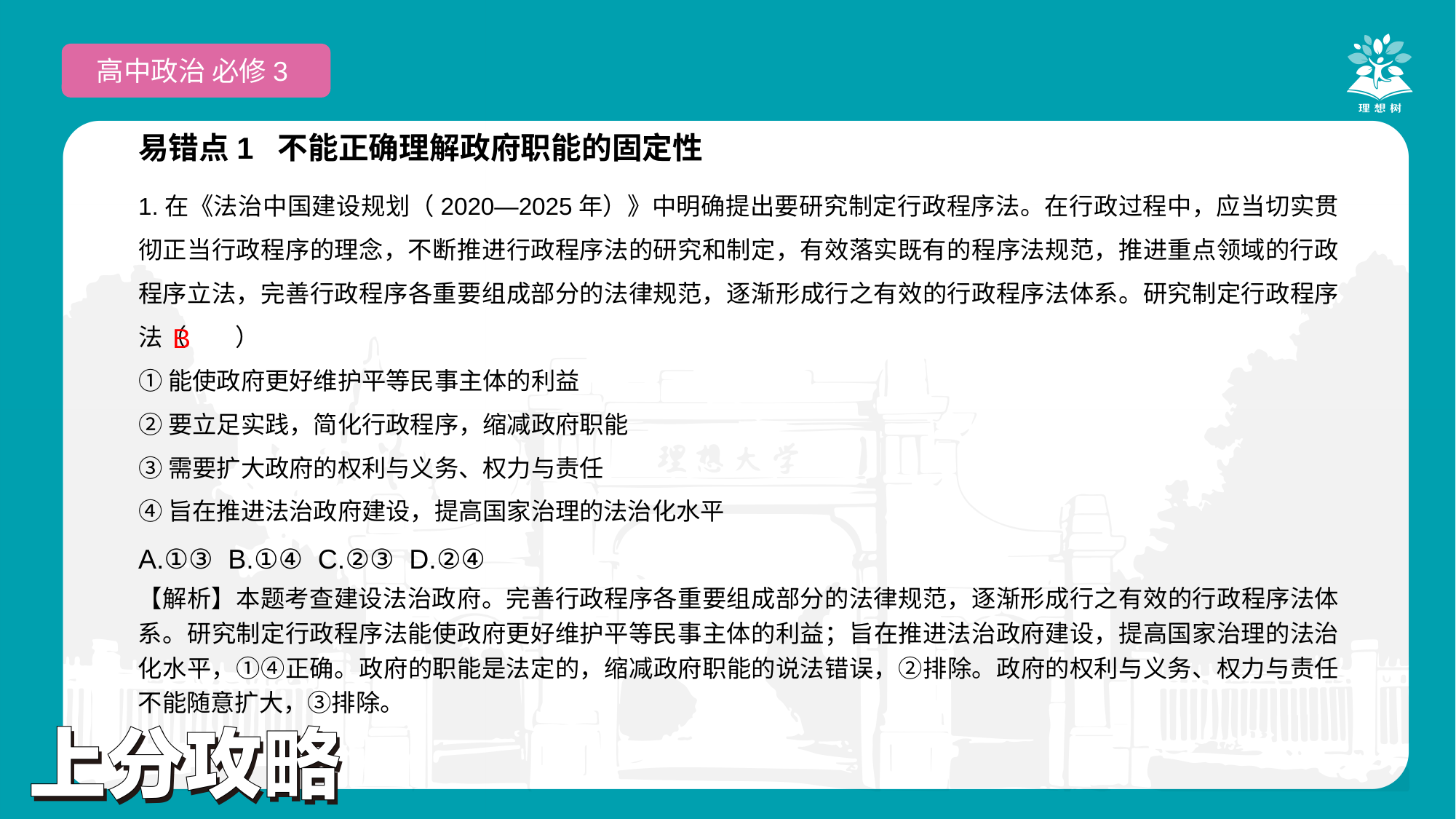

高中政治 必修3
易错点1  不能正确理解政府职能的固定性
1.在《法治中国建设规划（2020—2025年）》中明确提出要研究制定行政程序法。在行政过程中，应当切实贯彻正当行政程序的理念，不断推进行政程序法的研究和制定，有效落实既有的程序法规范，推进重点领域的行政程序立法，完善行政程序各重要组成部分的法律规范，逐渐形成行之有效的行政程序法体系。研究制定行政程序法（　　）
①能使政府更好维护平等民事主体的利益
②要立足实践，简化行政程序，缩减政府职能
③需要扩大政府的权利与义务、权力与责任
④旨在推进法治政府建设，提高国家治理的法治化水平
A.①③  B.①④  C.②③  D.②④

 B
【解析】本题考查建设法治政府。完善行政程序各重要组成部分的法律规范，逐渐形成行之有效的行政程序法体系。研究制定行政程序法能使政府更好维护平等民事主体的利益；旨在推进法治政府建设，提高国家治理的法治化水平，①④正确。政府的职能是法定的，缩减政府职能的说法错误，②排除。政府的权利与义务、权力与责任不能随意扩大，③排除。